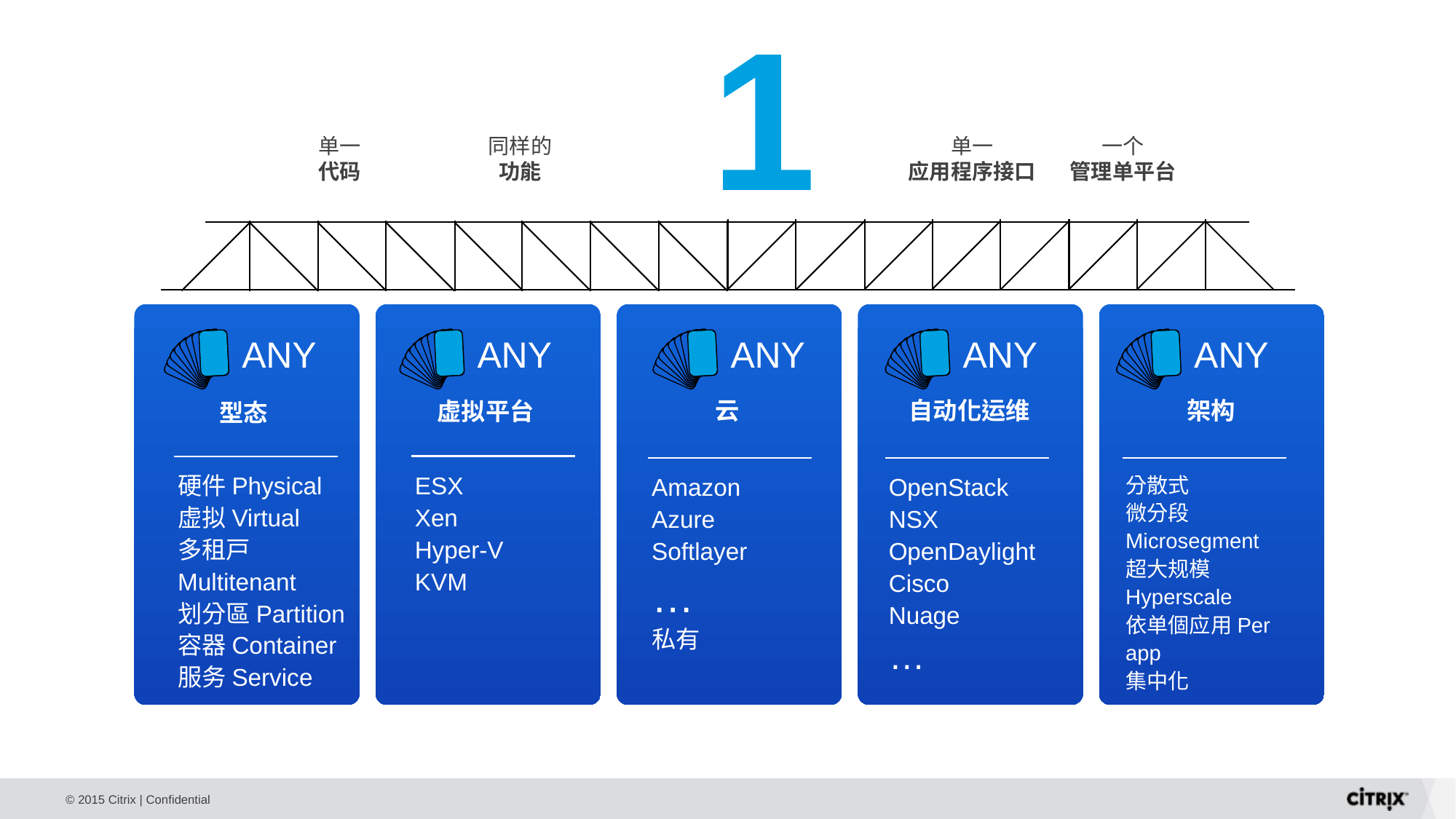

1
单一
代码
同样的
功能
单一
应用程序接口
一个
管理单平台

ANY

ANY

ANY

ANY

ANY

架构
自动化运维
云
虚拟平台
型态
ESX
Xen
Hyper-V
KVM

硬件Physical
虚拟Virtual
多租戸Multitenant
划分區Partition
容器Container
服务Service

分散式
微分段Microsegment
超大规模Hyperscale
依单個应用Per app
集中化
…
Amazon
Azure
Softlayer
…
私有
OpenStack
NSX
OpenDaylight
Cisco
Nuage
…